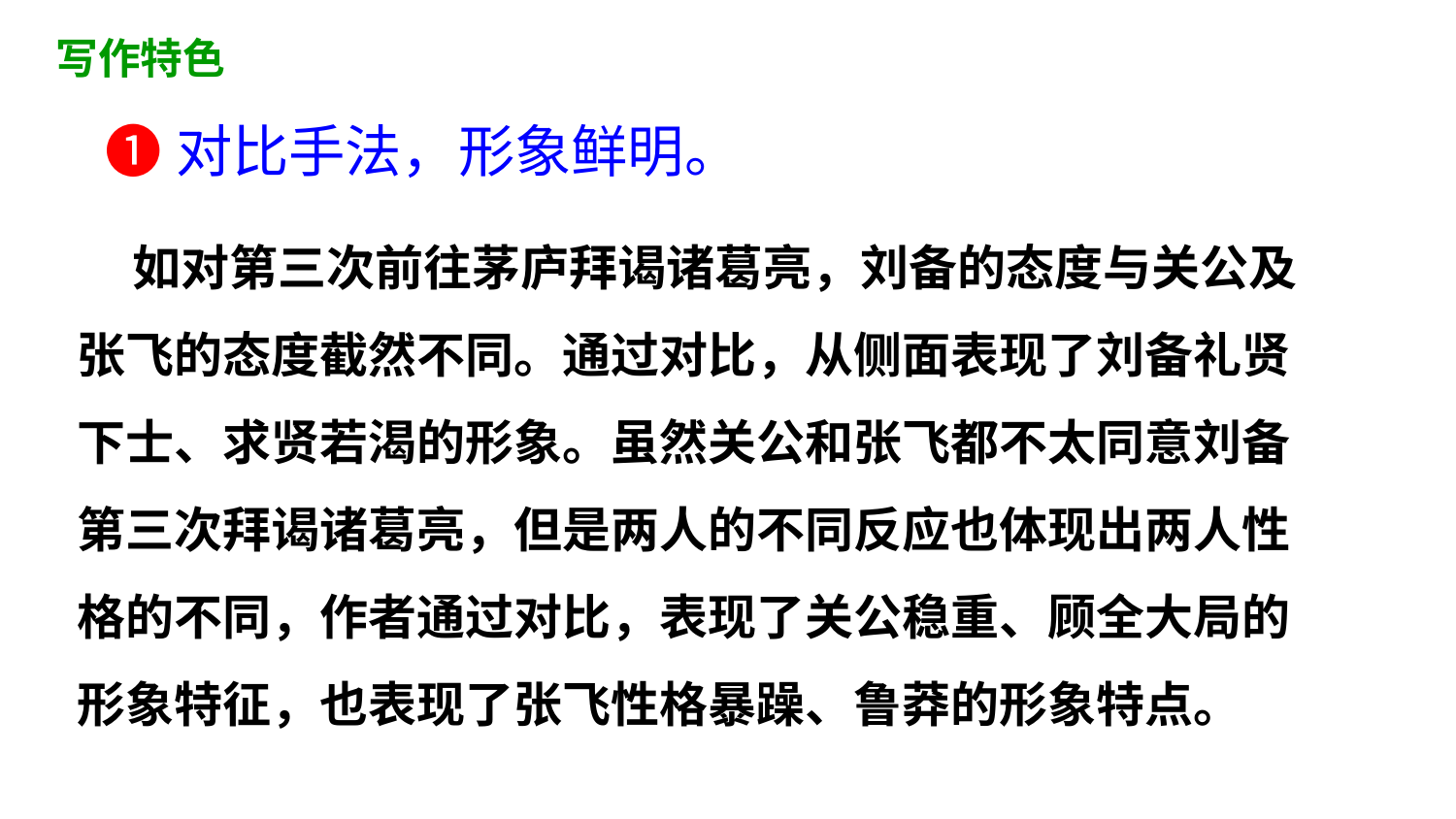

写作特色
❶对比手法，形象鲜明。
    如对第三次前往茅庐拜谒诸葛亮，刘备的态度与关公及张飞的态度截然不同。通过对比，从侧面表现了刘备礼贤下士、求贤若渴的形象。虽然关公和张飞都不太同意刘备第三次拜谒诸葛亮，但是两人的不同反应也体现出两人性格的不同，作者通过对比，表现了关公稳重、顾全大局的形象特征，也表现了张飞性格暴躁、鲁莽的形象特点。